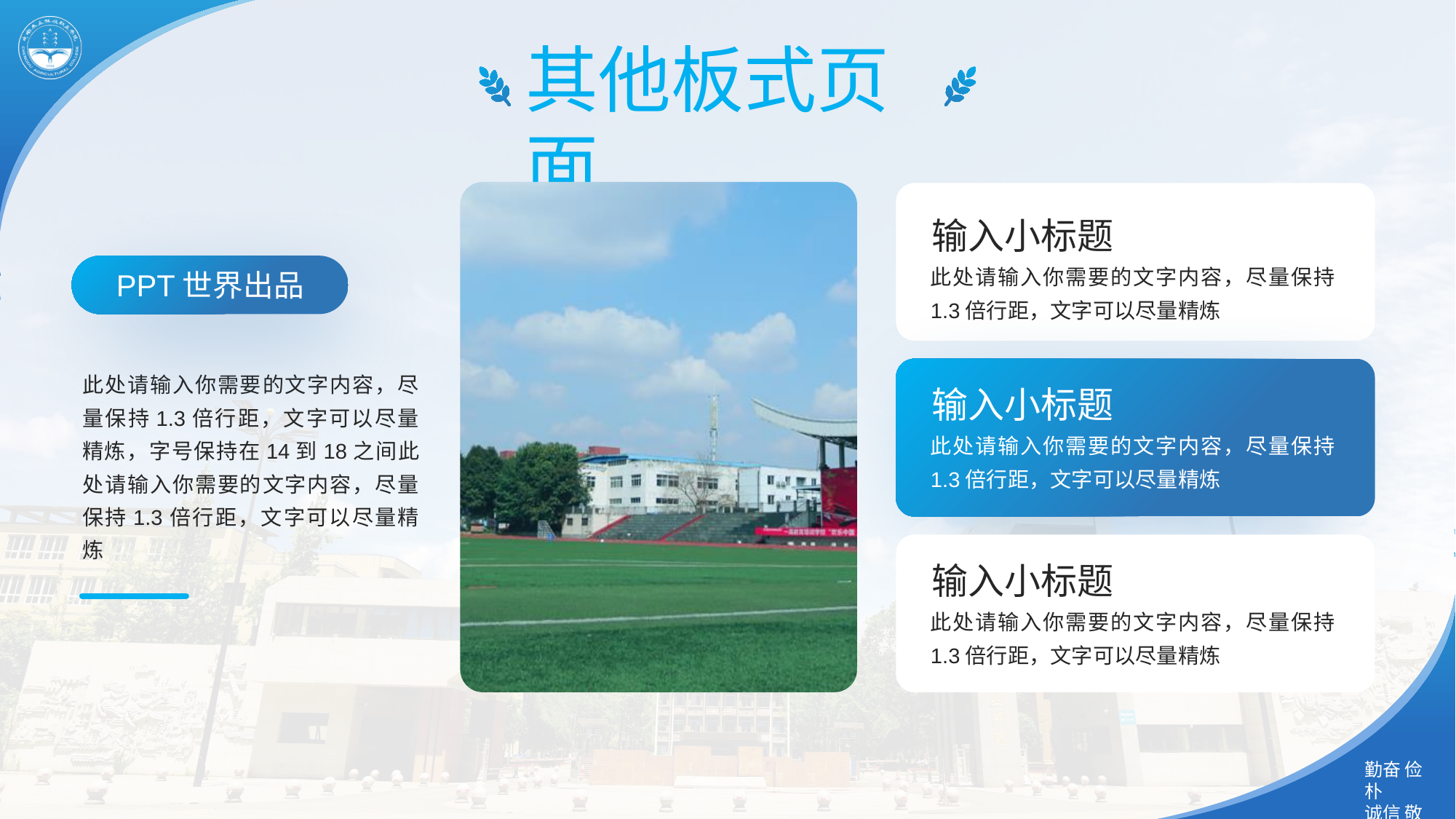

其他板式页面

输入小标题
此处请输入你需要的文字内容，尽量保持1.3倍行距，文字可以尽量精炼

PPT世界出品

此处请输入你需要的文字内容，尽量保持1.3倍行距，文字可以尽量精炼，字号保持在14到18之间此处请输入你需要的文字内容，尽量保持1.3倍行距，文字可以尽量精炼
输入小标题
此处请输入你需要的文字内容，尽量保持1.3倍行距，文字可以尽量精炼

输入小标题
此处请输入你需要的文字内容，尽量保持1.3倍行距，文字可以尽量精炼